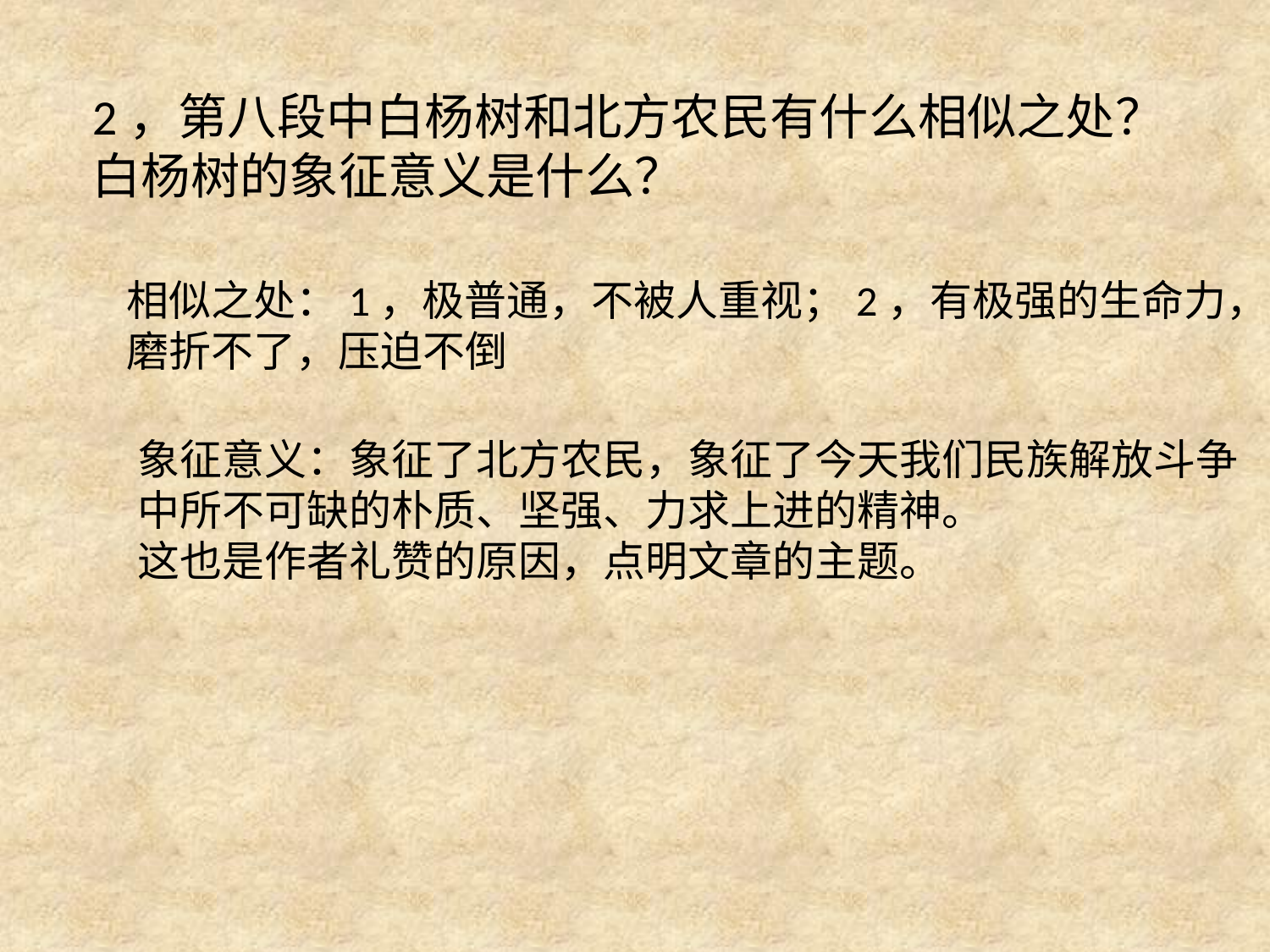

2，第八段中白杨树和北方农民有什么相似之处？
白杨树的象征意义是什么？
相似之处：1，极普通，不被人重视；2，有极强的生命力，
磨折不了，压迫不倒
象征意义：象征了北方农民，象征了今天我们民族解放斗争
中所不可缺的朴质、坚强、力求上进的精神。
这也是作者礼赞的原因，点明文章的主题。